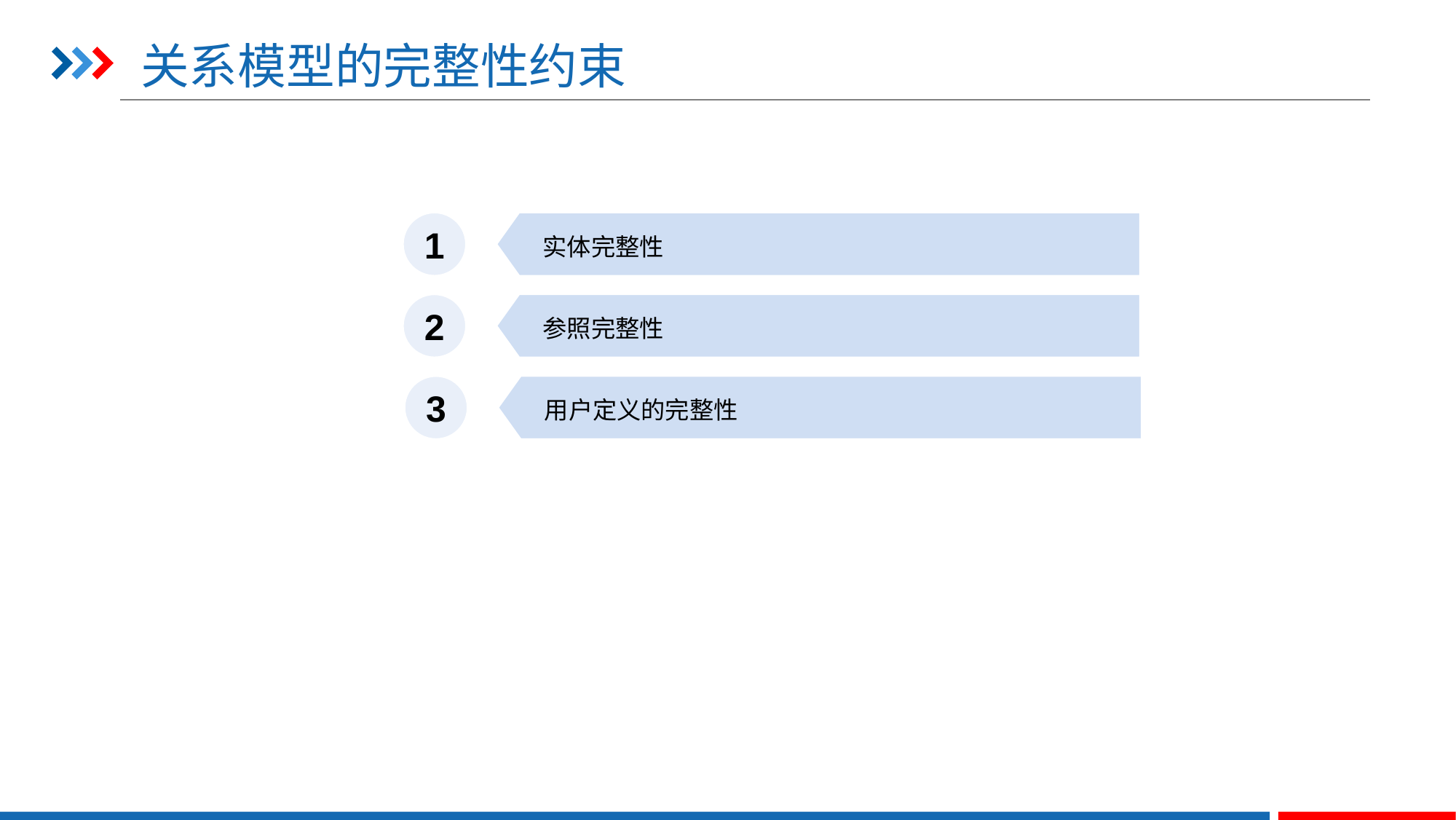

# 关系模型的完整性约束
1

实体完整性
2

参照完整性
3

用户定义的完整性